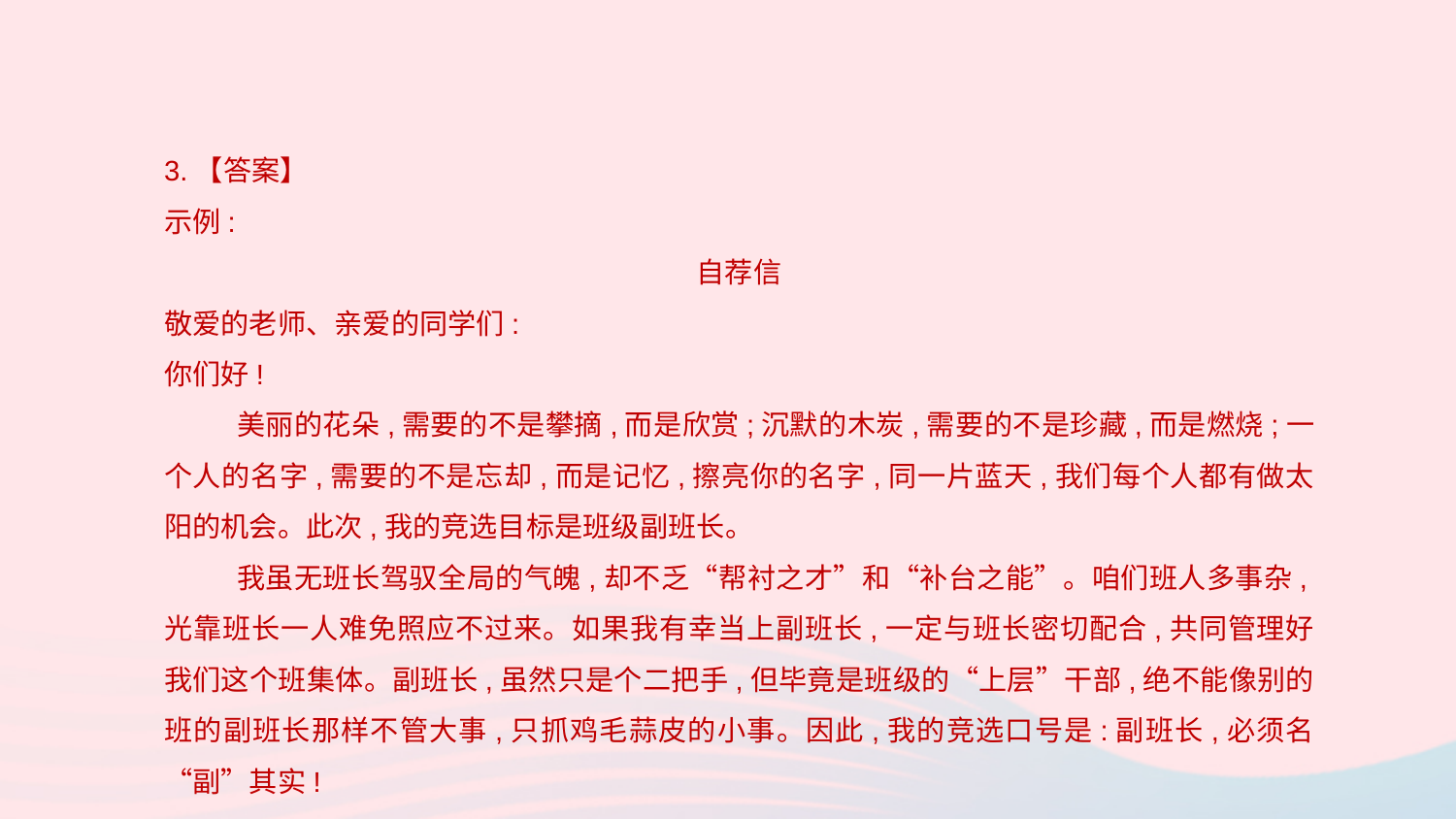

3.【答案】
示例:
自荐信
敬爱的老师、亲爱的同学们:
你们好!
美丽的花朵,需要的不是攀摘,而是欣赏;沉默的木炭,需要的不是珍藏,而是燃烧;一个人的名字,需要的不是忘却,而是记忆,擦亮你的名字,同一片蓝天,我们每个人都有做太阳的机会。此次,我的竞选目标是班级副班长。
我虽无班长驾驭全局的气魄,却不乏“帮衬之才”和“补台之能”。咱们班人多事杂,光靠班长一人难免照应不过来。如果我有幸当上副班长,一定与班长密切配合,共同管理好我们这个班集体。副班长,虽然只是个二把手,但毕竟是班级的“上层”干部,绝不能像别的班的副班长那样不管大事,只抓鸡毛蒜皮的小事。因此,我的竞选口号是:副班长,必须名“副”其实!